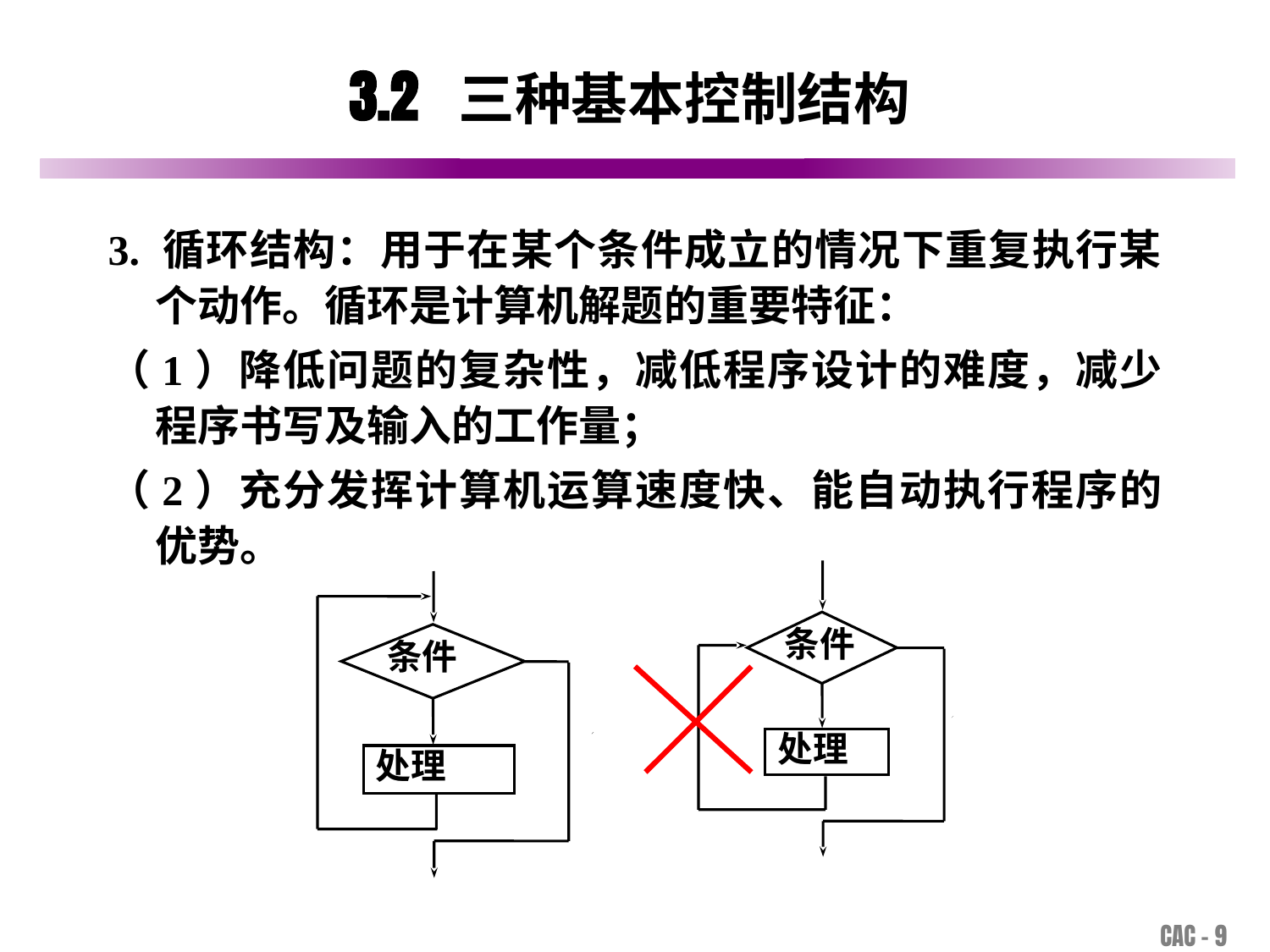

# 3.2  三种基本控制结构
3. 循环结构：用于在某个条件成立的情况下重复执行某个动作。循环是计算机解题的重要特征：
（1）降低问题的复杂性，减低程序设计的难度，减少程序书写及输入的工作量；
（2）充分发挥计算机运算速度快、能自动执行程序的优势。

条件

处理

条件

处理

9